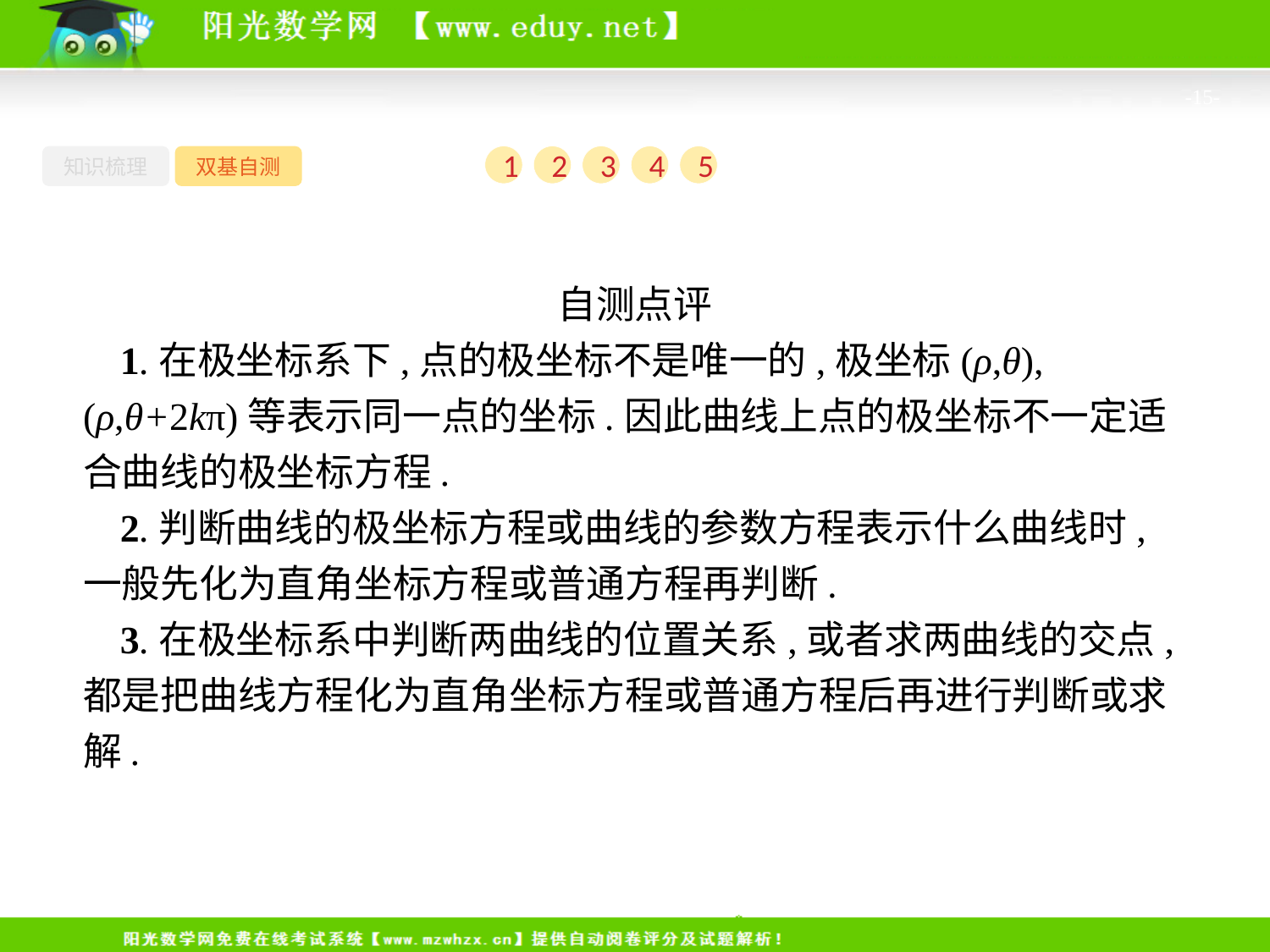

-15-
知识梳理
双基自测
1
2
3
4
5
自测点评
1.在极坐标系下,点的极坐标不是唯一的,极坐标(ρ,θ),(ρ,θ+2kπ)等表示同一点的坐标.因此曲线上点的极坐标不一定适合曲线的极坐标方程.
2.判断曲线的极坐标方程或曲线的参数方程表示什么曲线时,一般先化为直角坐标方程或普通方程再判断.
3.在极坐标系中判断两曲线的位置关系,或者求两曲线的交点,都是把曲线方程化为直角坐标方程或普通方程后再进行判断或求解.